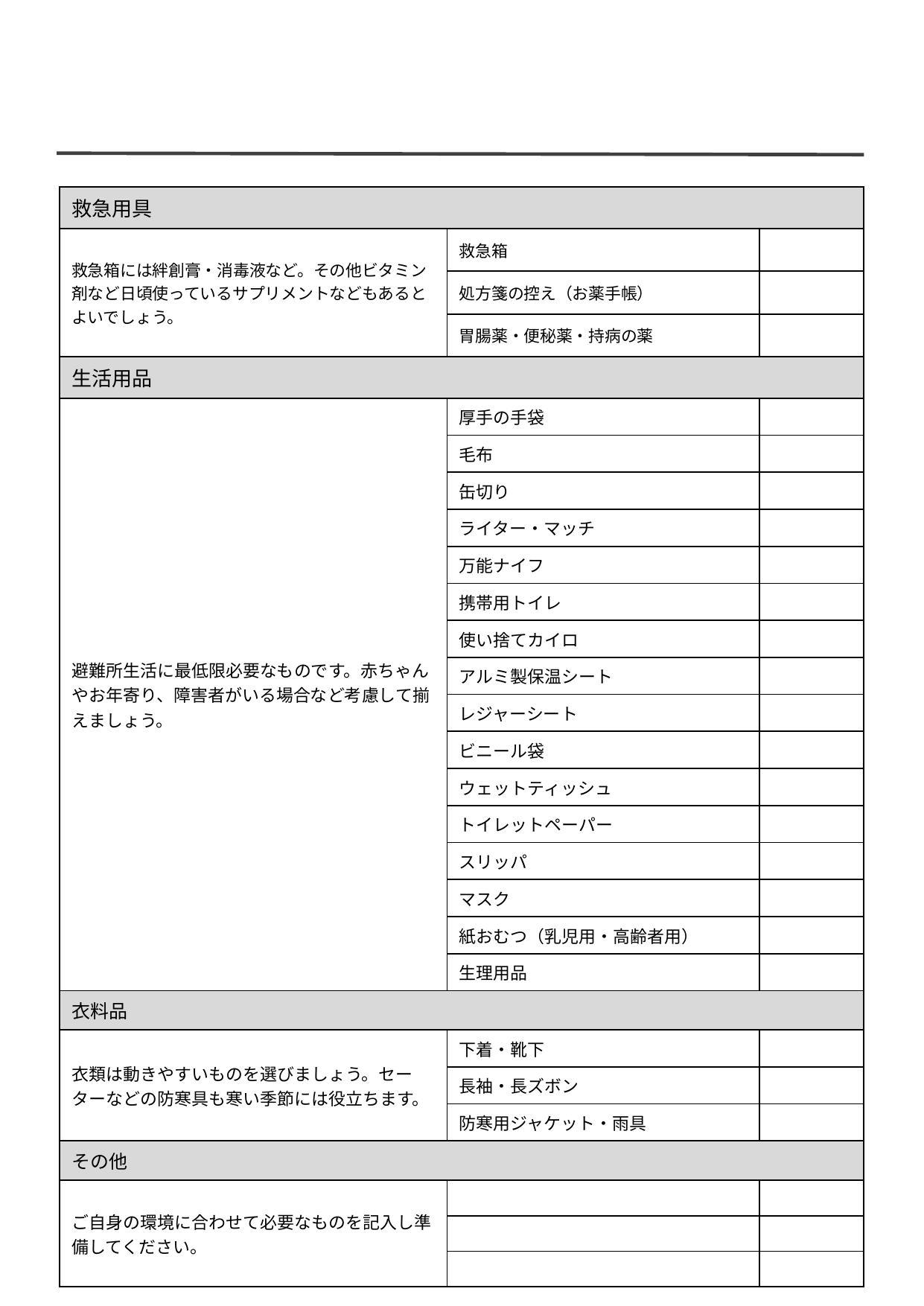

| 救急用具 |  |  |
| --- | --- | --- |
| 救急箱には絆創膏・消毒液など。その他ビタミン剤など日頃使っているサプリメントなどもあるとよいでしょう。 | 救急箱 |  |
|  | 処方箋の控え（お薬手帳） |  |
|  | 胃腸薬・便秘薬・持病の薬 |  |
| 生活用品 |  |  |
| 避難所生活に最低限必要なものです。赤ちゃんやお年寄り、障害者がいる場合など考慮して揃えましょう。 | 厚手の手袋 |  |
|  | 毛布 |  |
|  | 缶切り |  |
|  | ライター・マッチ |  |
|  | 万能ナイフ |  |
|  | 携帯用トイレ |  |
|  | 使い捨てカイロ |  |
|  | アルミ製保温シート |  |
|  | レジャーシート |  |
|  | ビニール袋 |  |
|  | ウェットティッシュ |  |
|  | トイレットペーパー |  |
|  | スリッパ |  |
|  | マスク |  |
|  | 紙おむつ（乳児用・高齢者用） |  |
|  | 生理用品 |  |
| 衣料品 |  |  |
| 衣類は動きやすいものを選びましょう。セーターなどの防寒具も寒い季節には役立ちます。 | 下着・靴下 |  |
|  | 長袖・長ズボン |  |
|  | 防寒用ジャケット・雨具 |  |
| その他 |  |  |
| ご自身の環境に合わせて必要なものを記入し準備してください。 |  |  |
|  |  |  |
|  |  |  |